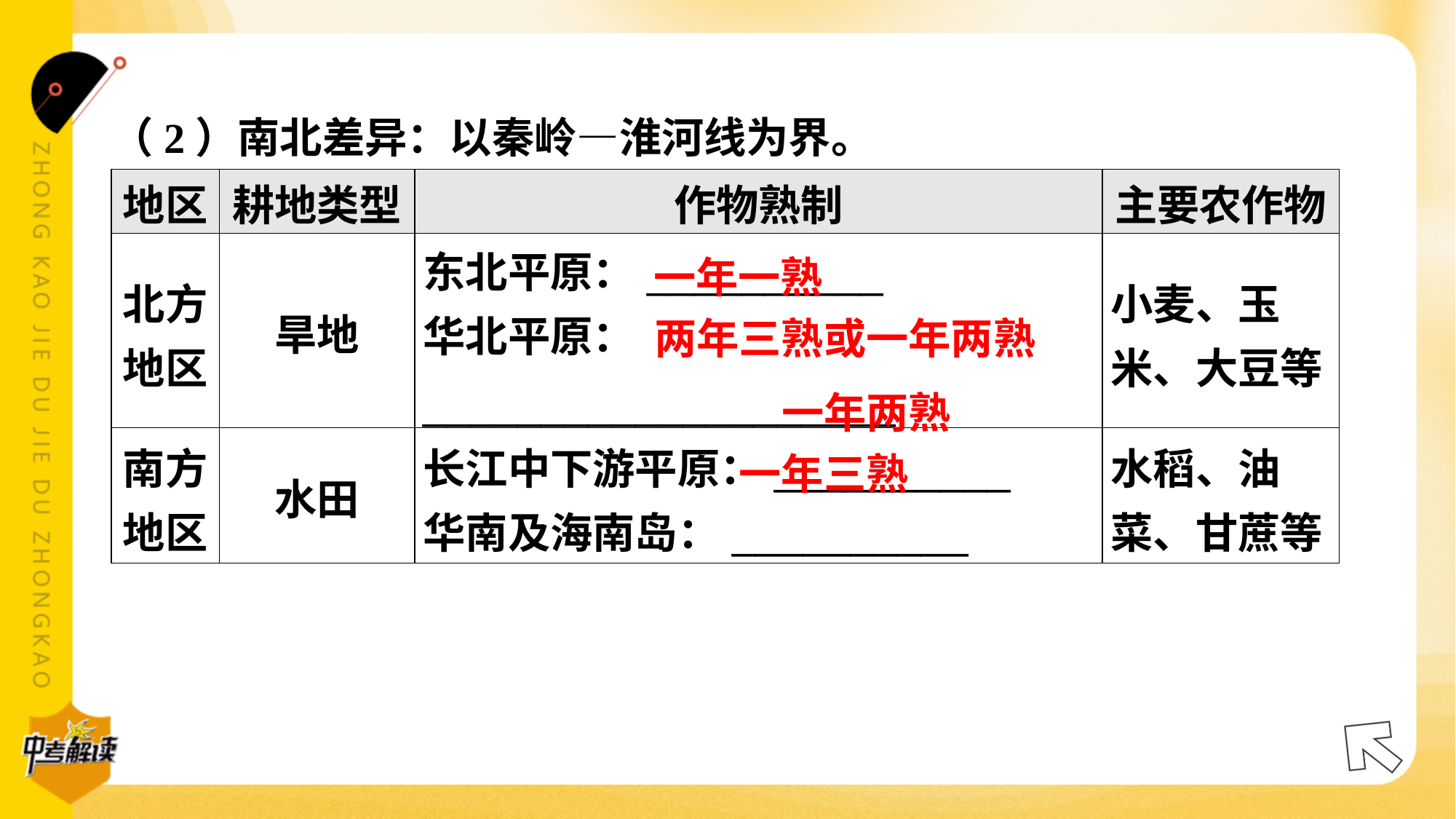

（2）南北差异：以秦岭—淮河线为界。
| 地区 | 耕地类型 | 作物熟制 | 主要农作物 |
| --- | --- | --- | --- |
| 北方 地区 | 旱地 | 东北平原：\_\_\_\_\_\_\_\_\_\_ 华北平原：\_\_\_\_\_\_\_\_\_\_\_\_\_\_\_\_\_\_\_\_ | 小麦、玉 米、大豆等 |
| 南方 地区 | 水田 | 长江中下游平原：\_\_\_\_\_\_\_\_\_\_ 华南及海南岛：\_\_\_\_\_\_\_\_\_\_ | 水稻、油 菜、甘蔗等 |
一年一熟
两年三熟或一年两熟
一年两熟
一年三熟